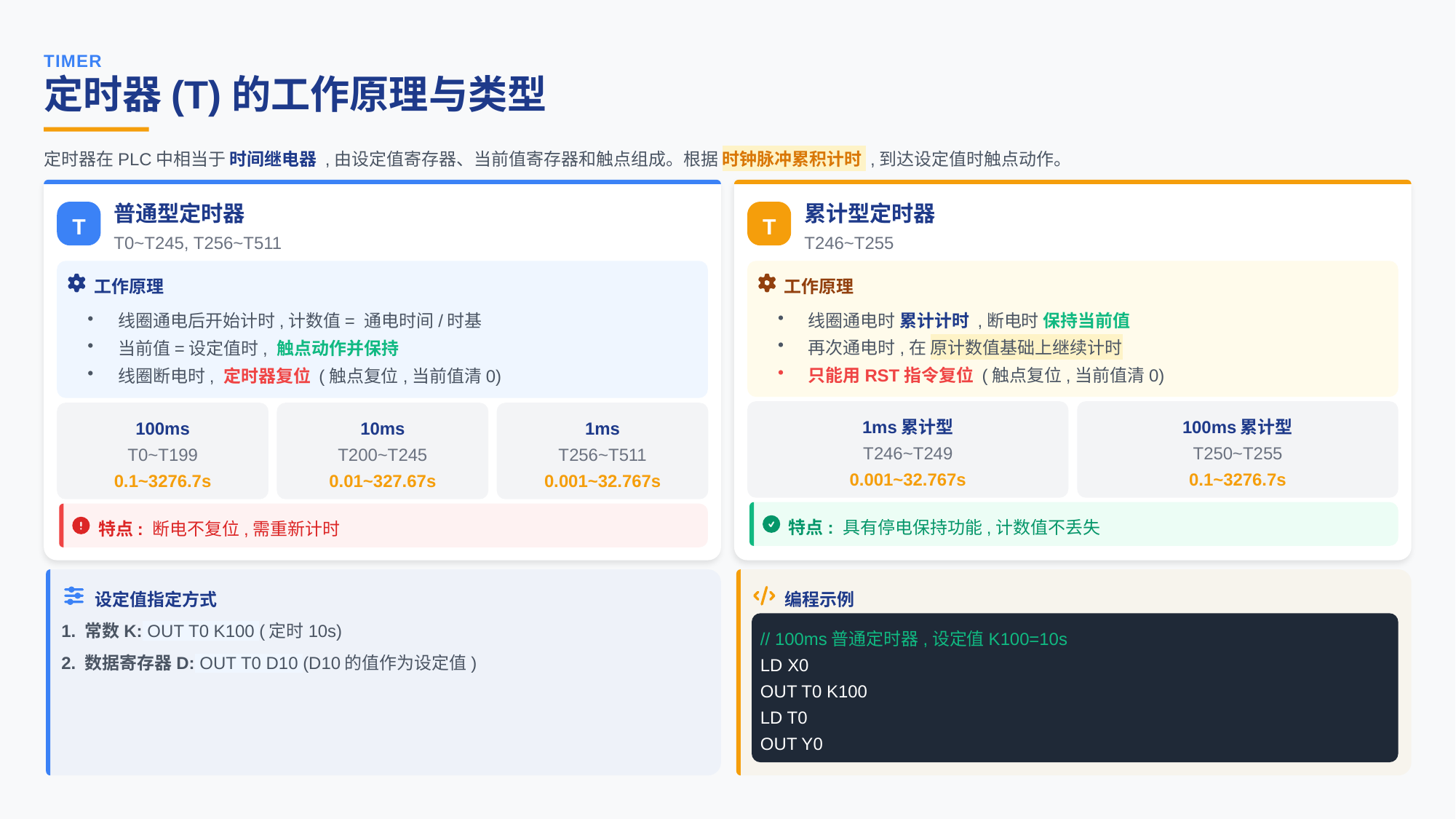

TIMER
定时器(T)的工作原理与类型

定时器在PLC中相当于 时间继电器 ,由设定值寄存器、当前值寄存器和触点组成。根据 时钟脉冲累积计时 ,到达设定值时触点动作。

普通型定时器
累计型定时器
T

T

T0~T245, T256~T511
T246~T255

工作原理
工作原理

线圈通电后开始计时,计数值= 通电时间/时基
当前值=设定值时, 触点动作并保持
线圈断电时, 定时器复位 (触点复位,当前值清0)
线圈通电时 累计计时 ,断电时 保持当前值
再次通电时,在 原计数值基础上继续计时
只能用RST指令复位 (触点复位,当前值清0)

1ms累计型
100ms累计型
100ms
10ms
1ms
T246~T249
T250~T255
T0~T199
T200~T245
T256~T511
0.001~32.767s
0.1~3276.7s
0.1~3276.7s
0.01~327.67s
0.001~32.767s

特点: 具有停电保持功能,计数值不丢失
特点: 断电不复位,需重新计时

设定值指定方式
编程示例

1. 常数K: OUT T0 K100 (定时10s)

// 100ms普通定时器,设定值K100=10s
2. 数据寄存器D: OUT T0 D10 (D10的值作为设定值)
LD X0
OUT T0 K100
LD T0
OUT Y0